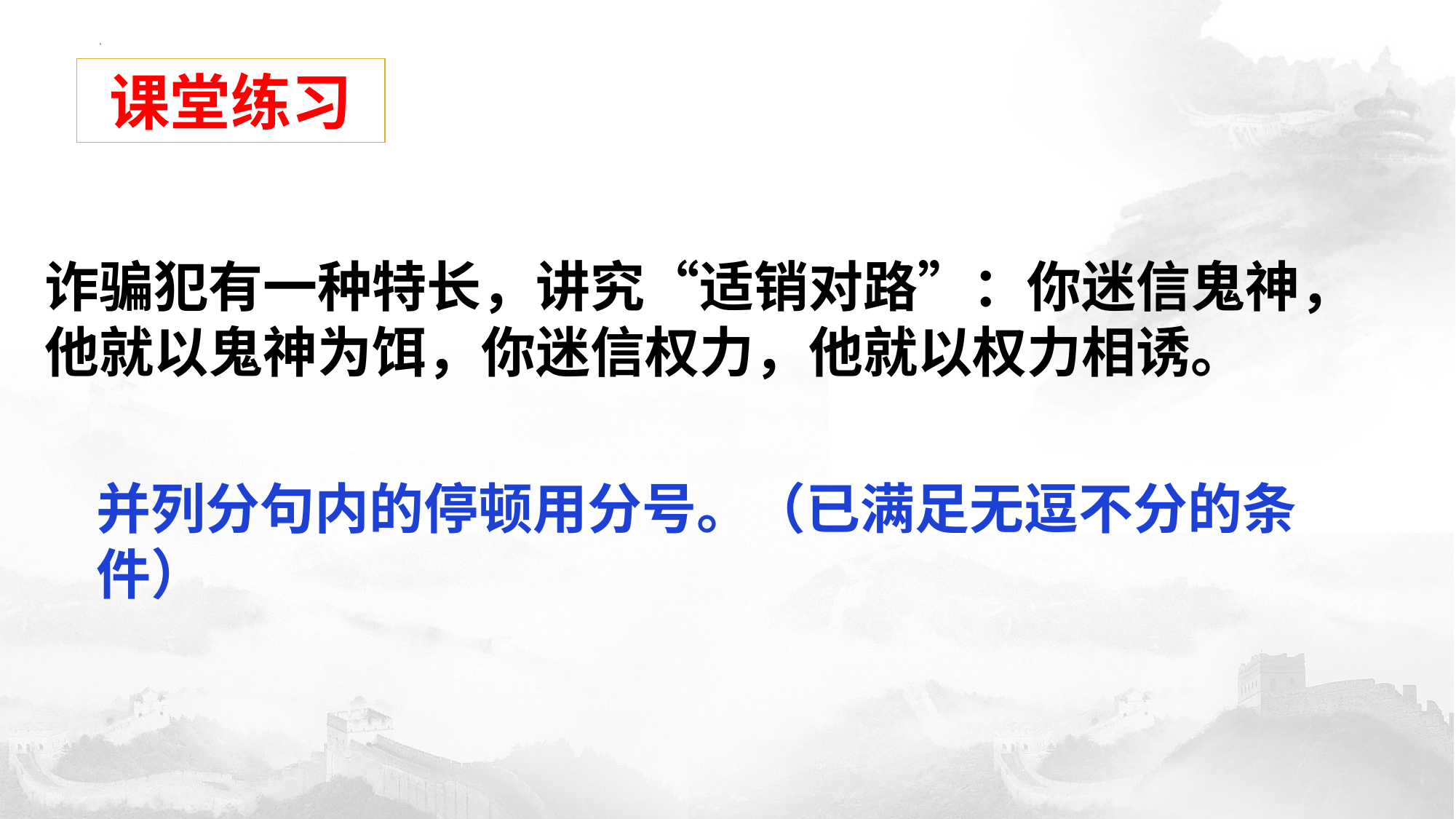

课堂练习
诈骗犯有一种特长，讲究“适销对路”：你迷信鬼神，他就以鬼神为饵，你迷信权力，他就以权力相诱。
并列分句内的停顿用分号。（已满足无逗不分的条件）